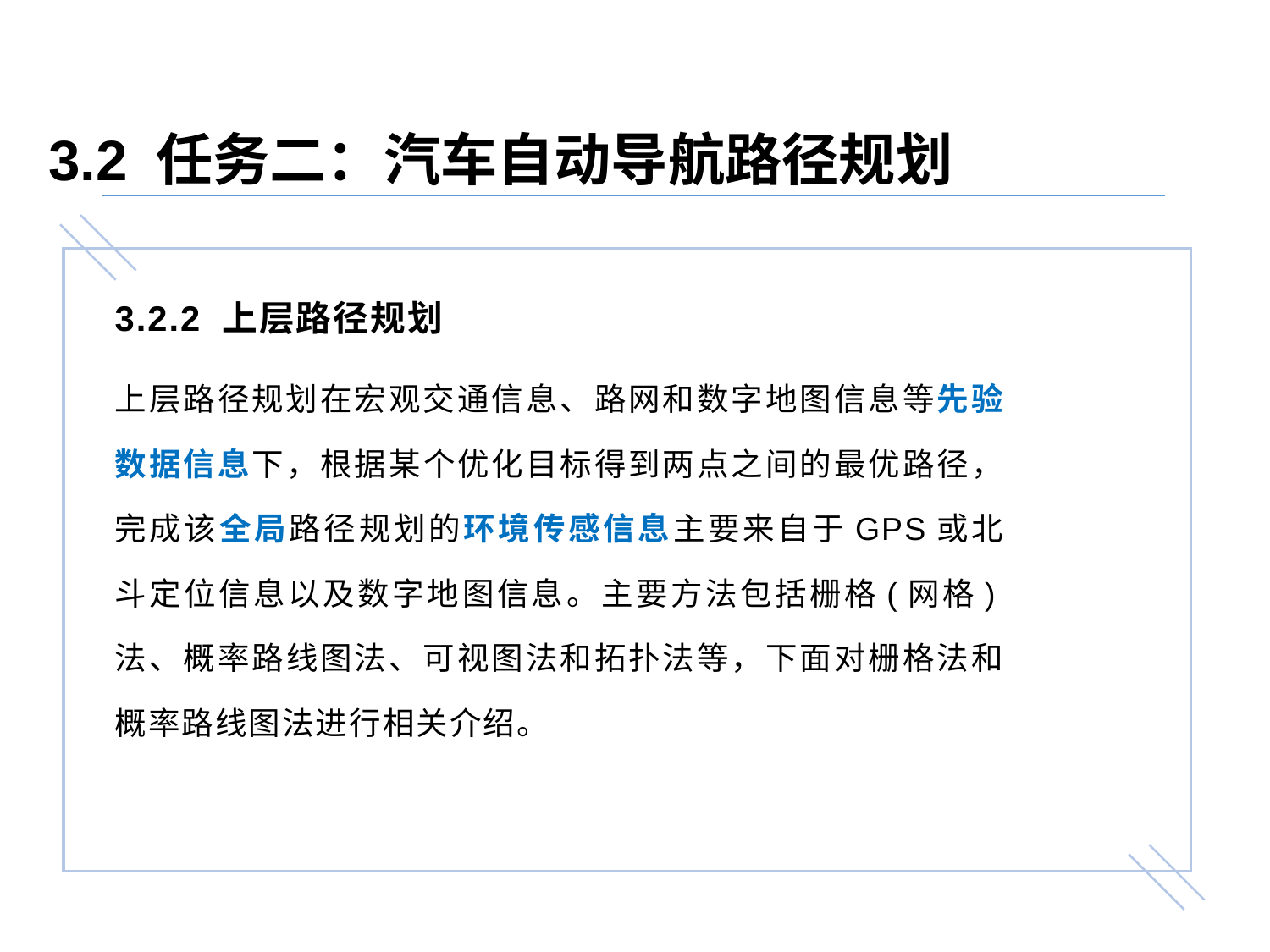

3.2 任务二：汽车自动导航路径规划

3.2.2 上层路径规划
上层路径规划在宏观交通信息、路网和数字地图信息等先验数据信息下，根据某个优化目标得到两点之间的最优路径，完成该全局路径规划的环境传感信息主要来自于GPS或北斗定位信息以及数字地图信息。主要方法包括栅格(网格)法、概率路线图法、可视图法和拓扑法等，下面对栅格法和概率路线图法进行相关介绍。